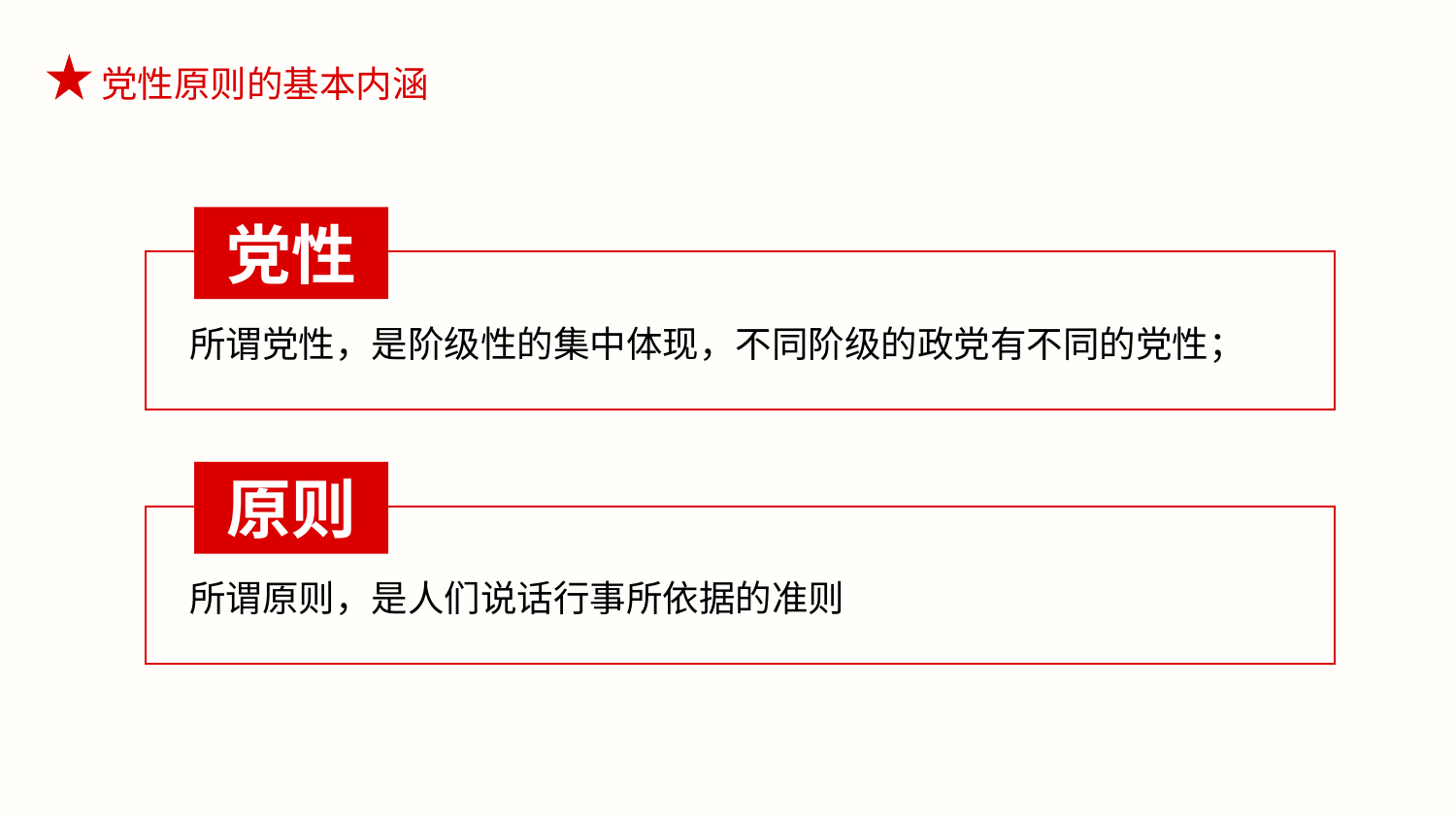

党性

所谓党性，是阶级性的集中体现，不同阶级的政党有不同的党性；
原则

所谓原则，是人们说话行事所依据的准则